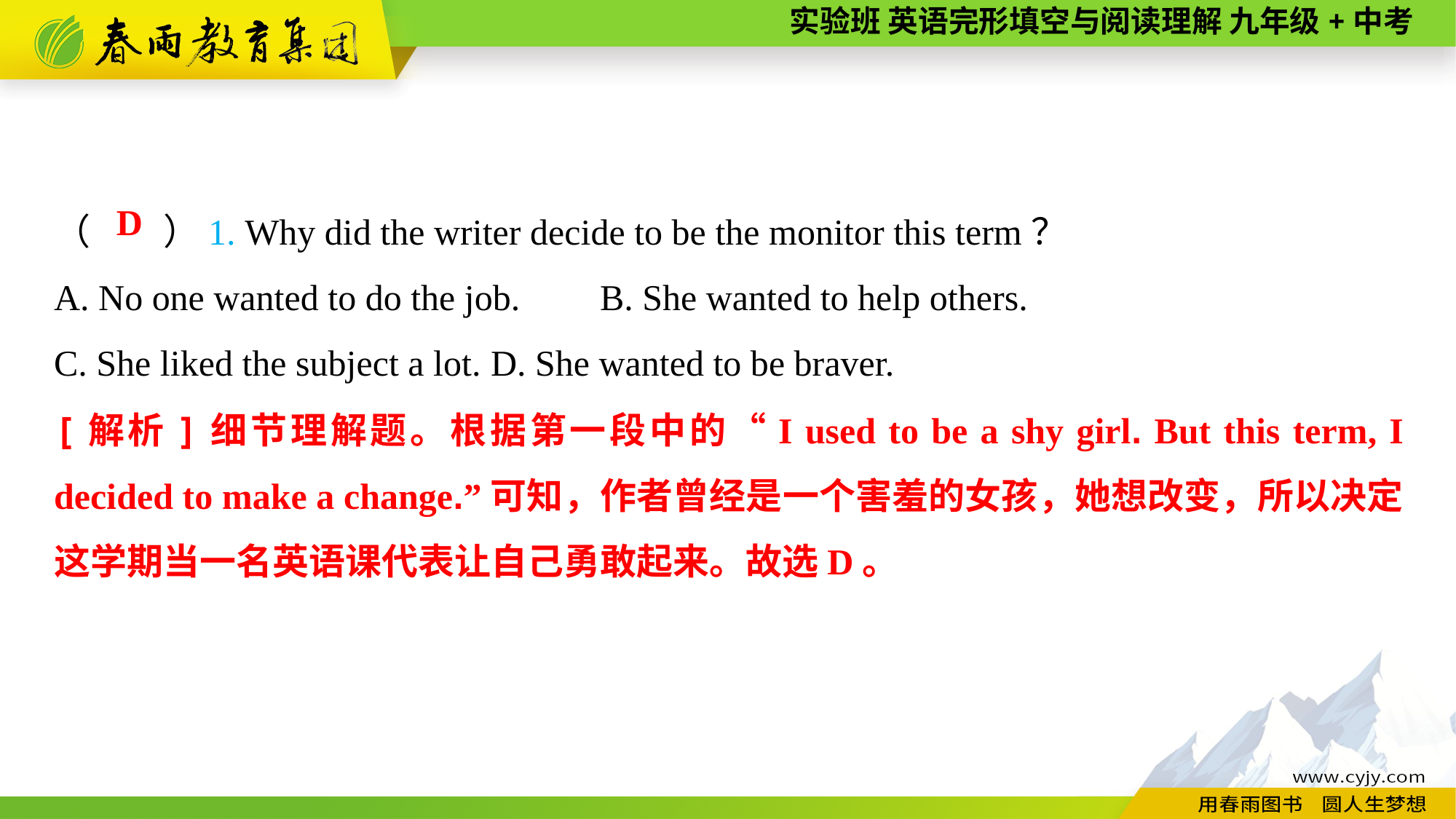

（　　）1. Why did the writer decide to be the monitor this term？
A. No one wanted to do the job.	B. She wanted to help others.
C. She liked the subject a lot.	D. She wanted to be braver.
D
[解析]细节理解题。根据第一段中的“I used to be a shy girl. But this term, I decided to make a change.”可知，作者曾经是一个害羞的女孩，她想改变，所以决定这学期当一名英语课代表让自己勇敢起来。故选D。